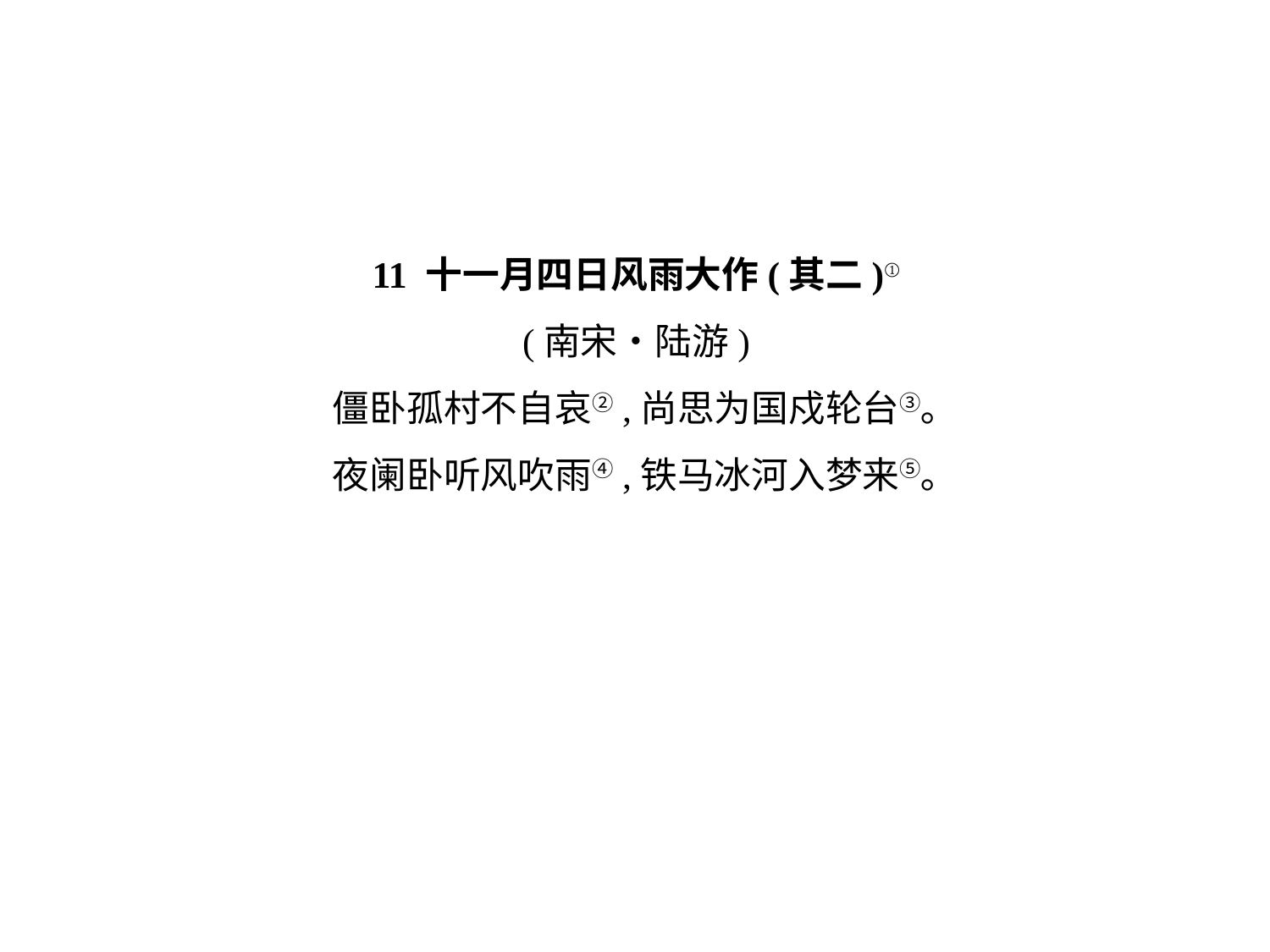

11 十一月四日风雨大作(其二)①
(南宋•陆游)
僵卧孤村不自哀②,尚思为国戍轮台③｡
夜阑卧听风吹雨④,铁马冰河入梦来⑤｡